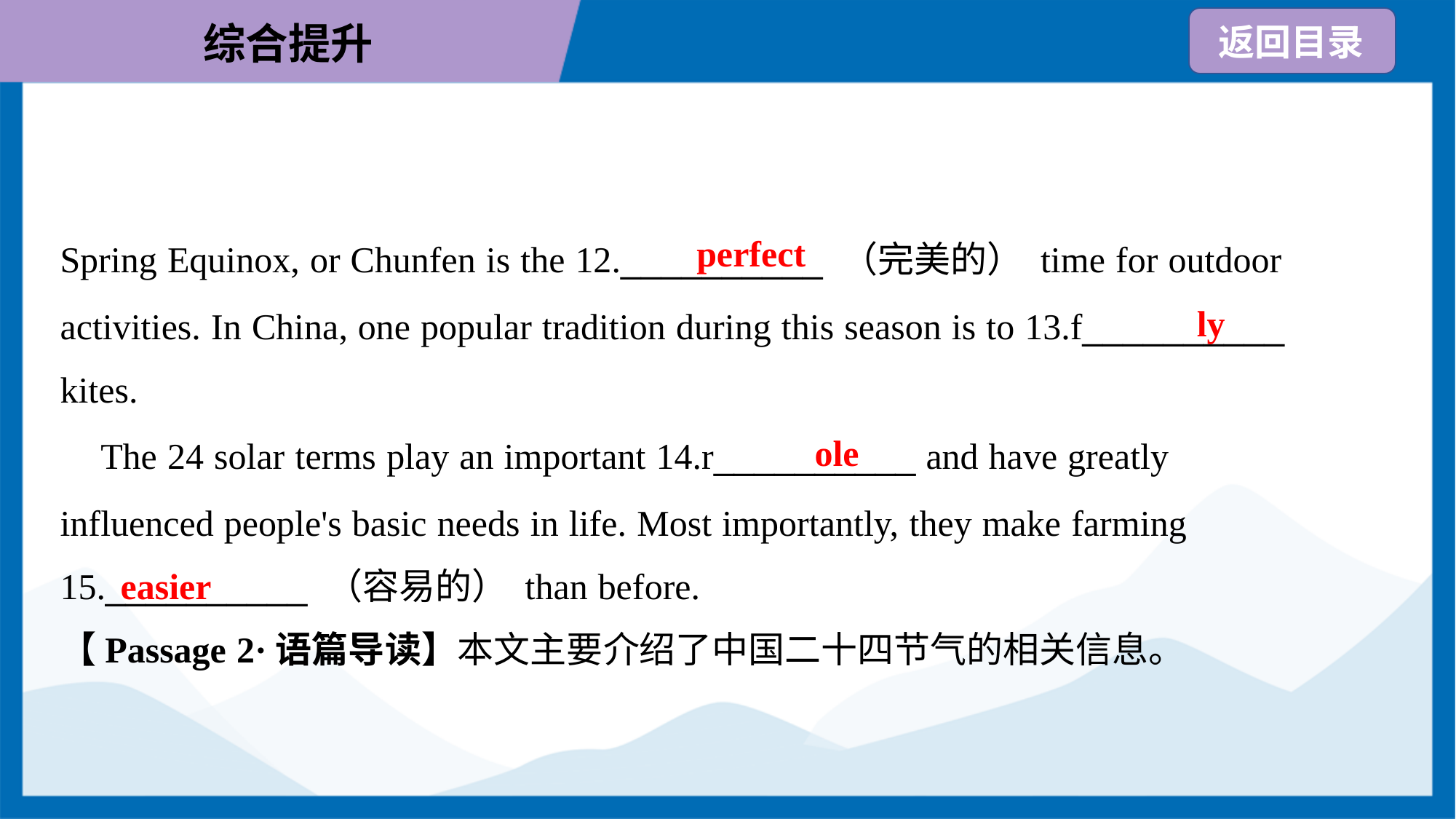

perfect

Spring Equinox, or Chunfen is the 12.__________ （完美的） time for outdoor
activities. In China, one popular tradition during this season is to 13.f__________
kites.
ly
ole
    The 24 solar terms play an important 14.r__________ and have greatly
influenced people's basic needs in life. Most importantly, they make farming
15.__________ （容易的） than before.
easier
【Passage 2·语篇导读】本文主要介绍了中国二十四节气的相关信息。